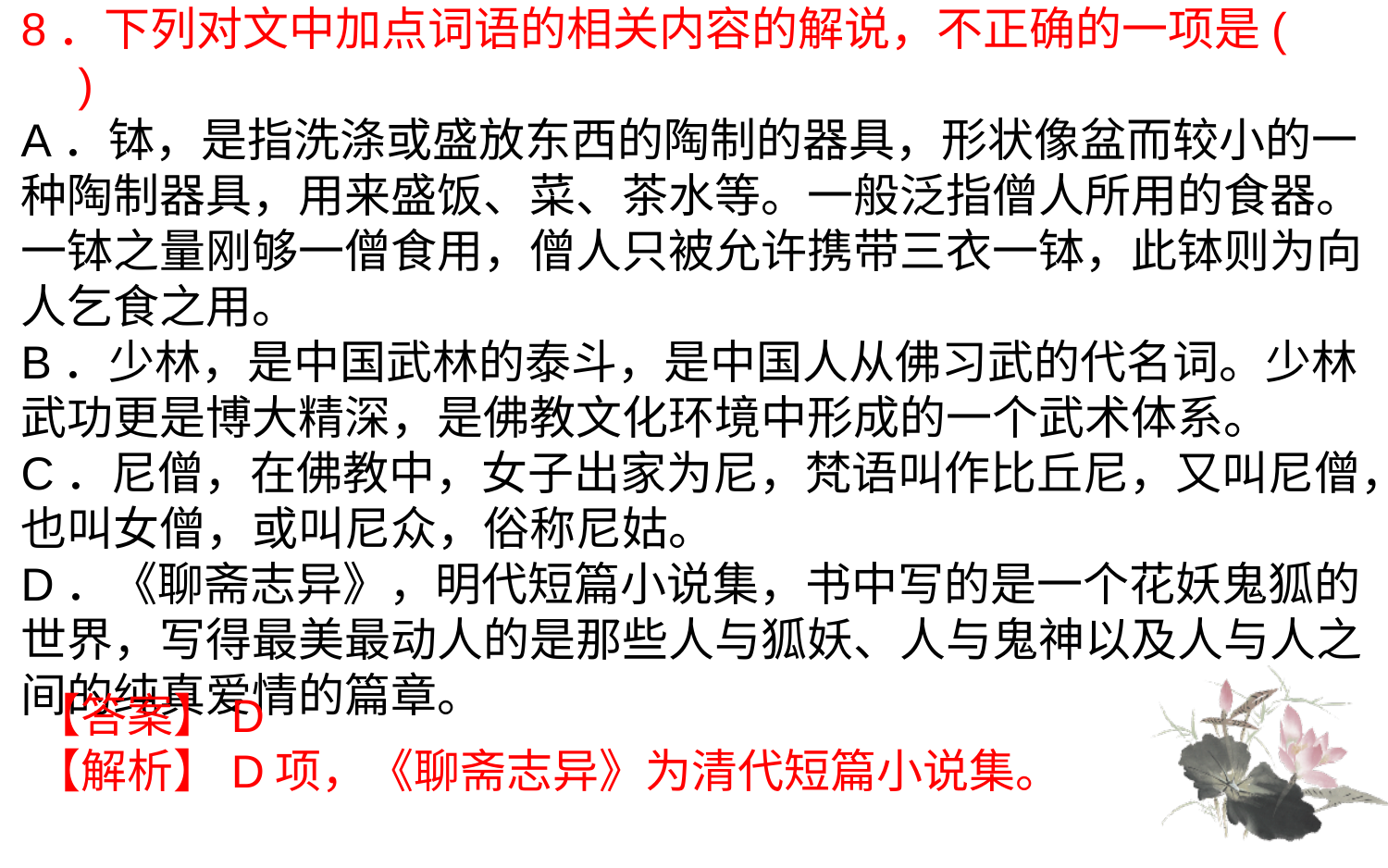

8．下列对文中加点词语的相关内容的解说，不正确的一项是(　　)
A．钵，是指洗涤或盛放东西的陶制的器具，形状像盆而较小的一种陶制器具，用来盛饭、菜、茶水等。一般泛指僧人所用的食器。一钵之量刚够一僧食用，僧人只被允许携带三衣一钵，此钵则为向人乞食之用。
B．少林，是中国武林的泰斗，是中国人从佛习武的代名词。少林武功更是博大精深，是佛教文化环境中形成的一个武术体系。
C．尼僧，在佛教中，女子出家为尼，梵语叫作比丘尼，又叫尼僧，也叫女僧，或叫尼众，俗称尼姑。
D．《聊斋志异》，明代短篇小说集，书中写的是一个花妖鬼狐的世界，写得最美最动人的是那些人与狐妖、人与鬼神以及人与人之间的纯真爱情的篇章。
【答案】D
【解析】D项，《聊斋志异》为清代短篇小说集。